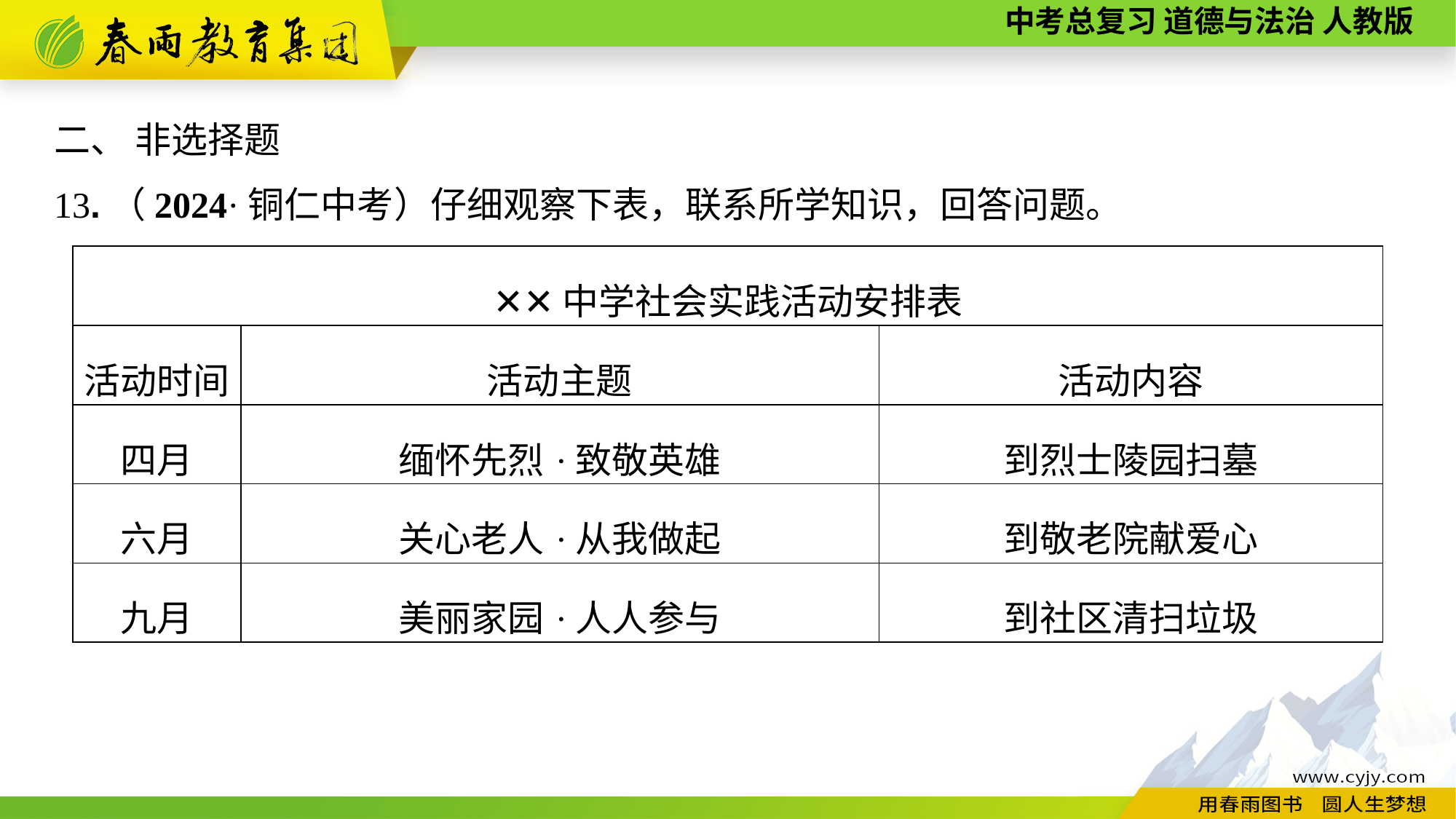

二、 非选择题
13.（2024·铜仁中考）仔细观察下表，联系所学知识，回答问题。
| ✕✕中学社会实践活动安排表 |  |  |
| --- | --- | --- |
| 活动时间 | 活动主题 | 活动内容 |
| 四月 | 缅怀先烈·致敬英雄 | 到烈士陵园扫墓 |
| 六月 | 关心老人·从我做起 | 到敬老院献爱心 |
| 九月 | 美丽家园·人人参与 | 到社区清扫垃圾 |